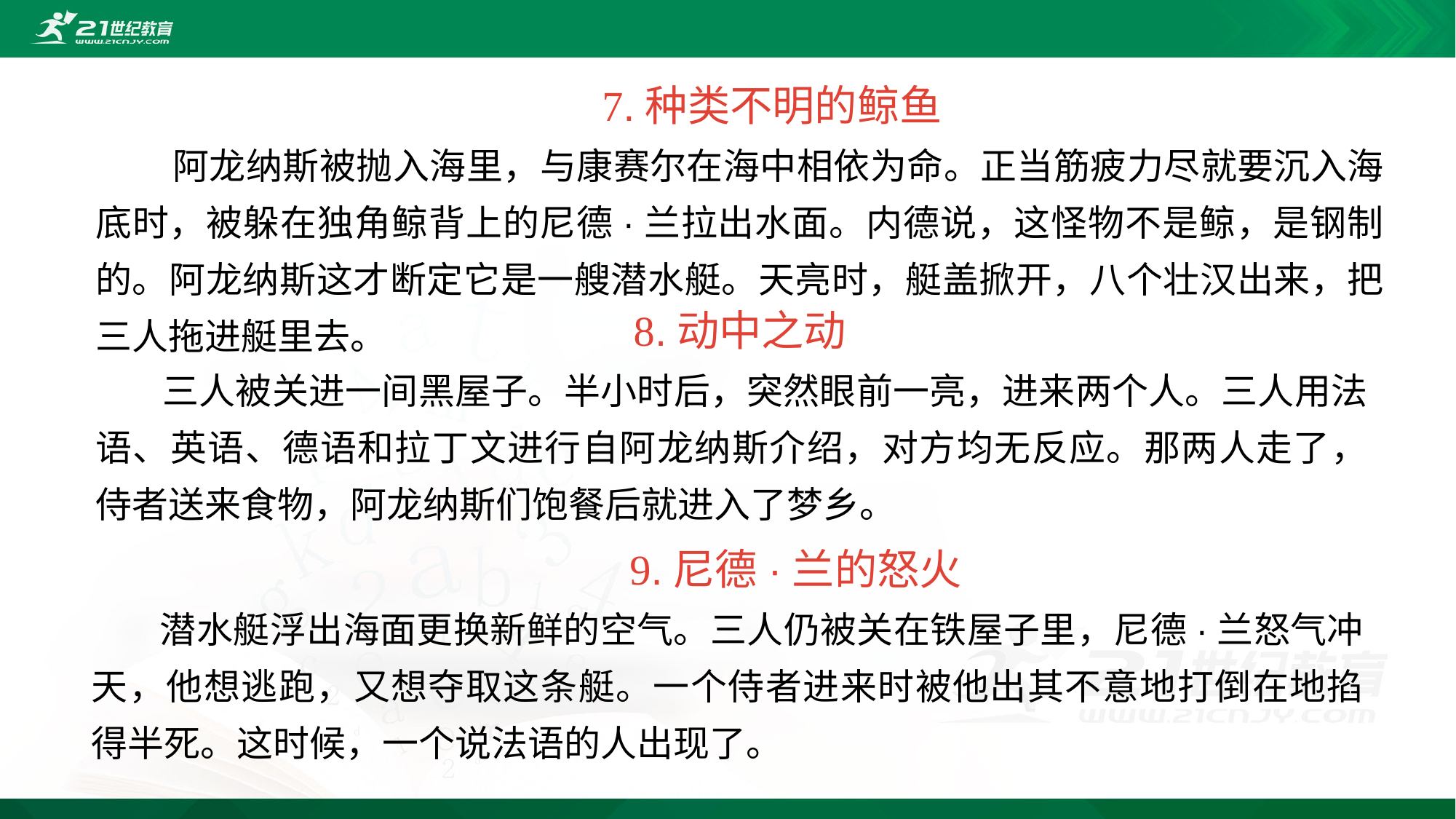

7.种类不明的鲸鱼
        阿龙纳斯被抛入海里，与康赛尔在海中相依为命。正当筋疲力尽就要沉入海底时，被躲在独角鲸背上的尼德·兰拉出水面。内德说，这怪物不是鲸，是钢制的。阿龙纳斯这才断定它是一艘潜水艇。天亮时，艇盖掀开，八个壮汉出来，把三人拖进艇里去。
                                                   8.动中之动
       三人被关进一间黑屋子。半小时后，突然眼前一亮，进来两个人。三人用法语、英语、德语和拉丁文进行自阿龙纳斯介绍，对方均无反应。那两人走了，侍者送来食物，阿龙纳斯们饱餐后就进入了梦乡。
                                                   9.尼德·兰的怒火
       潜水艇浮出海面更换新鲜的空气。三人仍被关在铁屋子里，尼德·兰怒气冲天，他想逃跑，又想夺取这条艇。一个侍者进来时被他出其不意地打倒在地掐得半死。这时候，一个说法语的人出现了。